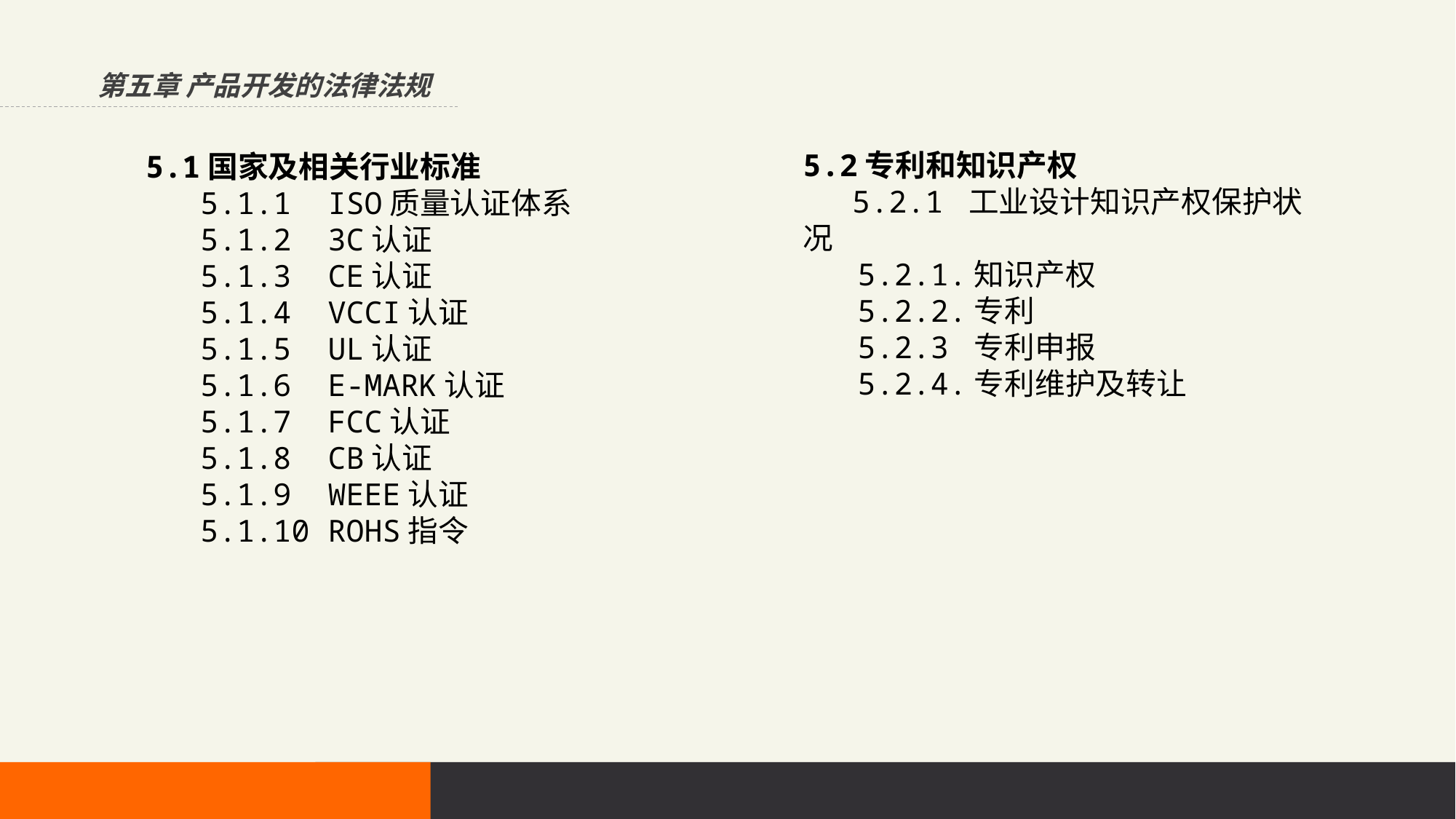

第五章 产品开发的法律法规
5.2专利和知识产权
   5.2.1 工业设计知识产权保护状况
   5.2.1.知识产权
   5.2.2.专利
   5.2.3 专利申报
   5.2.4.专利维护及转让

5.1国家及相关行业标准
   5.1.1  ISO质量认证体系
   5.1.2  3C认证
   5.1.3  CE认证
   5.1.4  VCCI认证
   5.1.5  UL认证
   5.1.6  E-MARK认证
   5.1.7  FCC认证
   5.1.8  CB认证
   5.1.9  WEEE认证
   5.1.10 ROHS指令